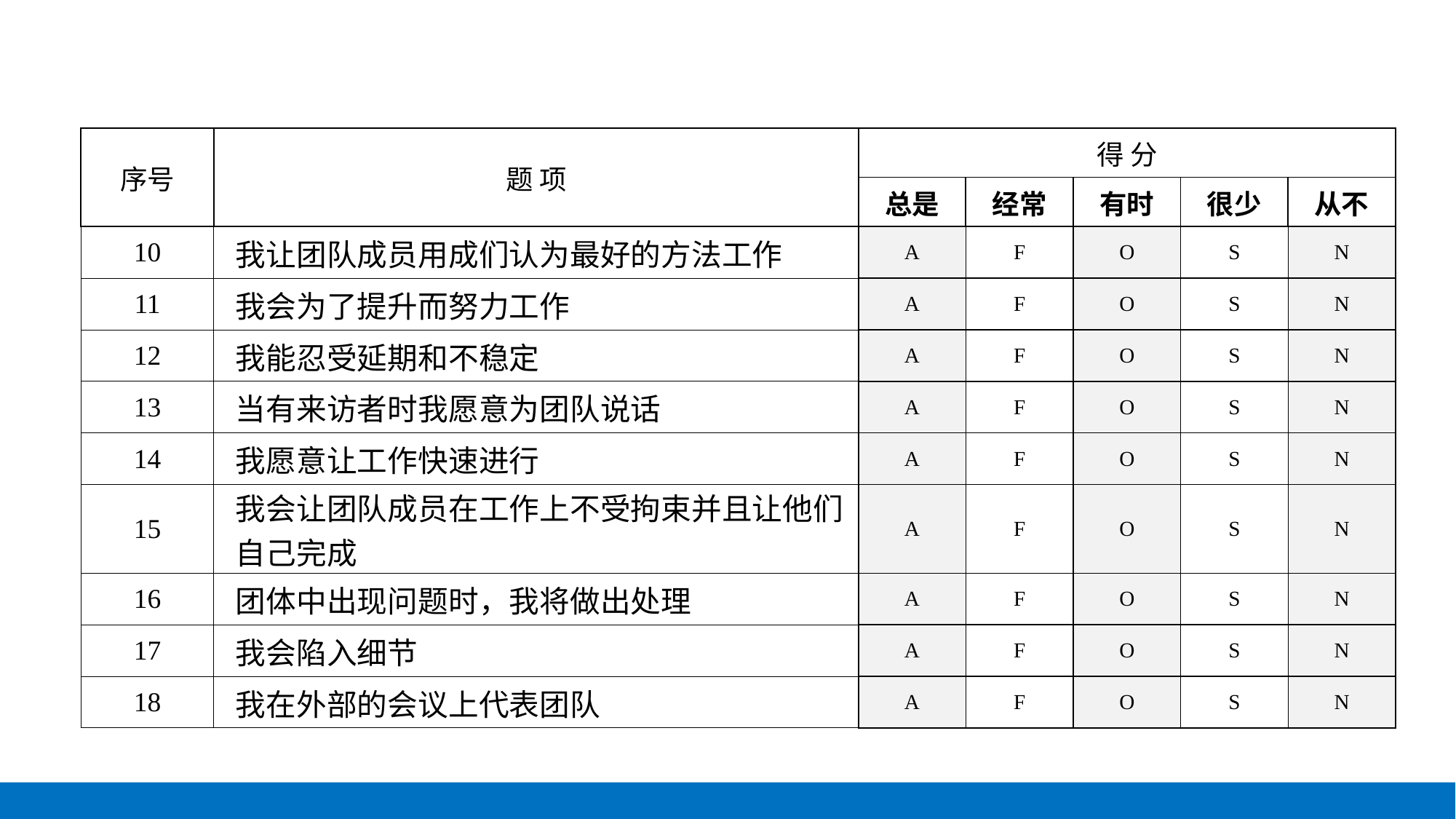

| 序号 | 题 项 | 得 分 |  |  |  |  |
| --- | --- | --- | --- | --- | --- | --- |
|  |  | 总是 | 经常 | 有时 | 很少 | 从不 |
| 10 | 我让团队成员用成们认为最好的方法工作 | A | F | O | S | N |
| 11 | 我会为了提升而努力工作 | A | F | O | S | N |
| 12 | 我能忍受延期和不稳定 | A | F | O | S | N |
| 13 | 当有来访者时我愿意为团队说话 | A | F | O | S | N |
| 14 | 我愿意让工作快速进行 | A | F | O | S | N |
| 15 | 我会让团队成员在工作上不受拘束并且让他们自己完成 | A | F | O | S | N |
| 16 | 团体中出现问题时，我将做出处理 | A | F | O | S | N |
| 17 | 我会陷入细节 | A | F | O | S | N |
| 18 | 我在外部的会议上代表团队 | A | F | O | S | N |